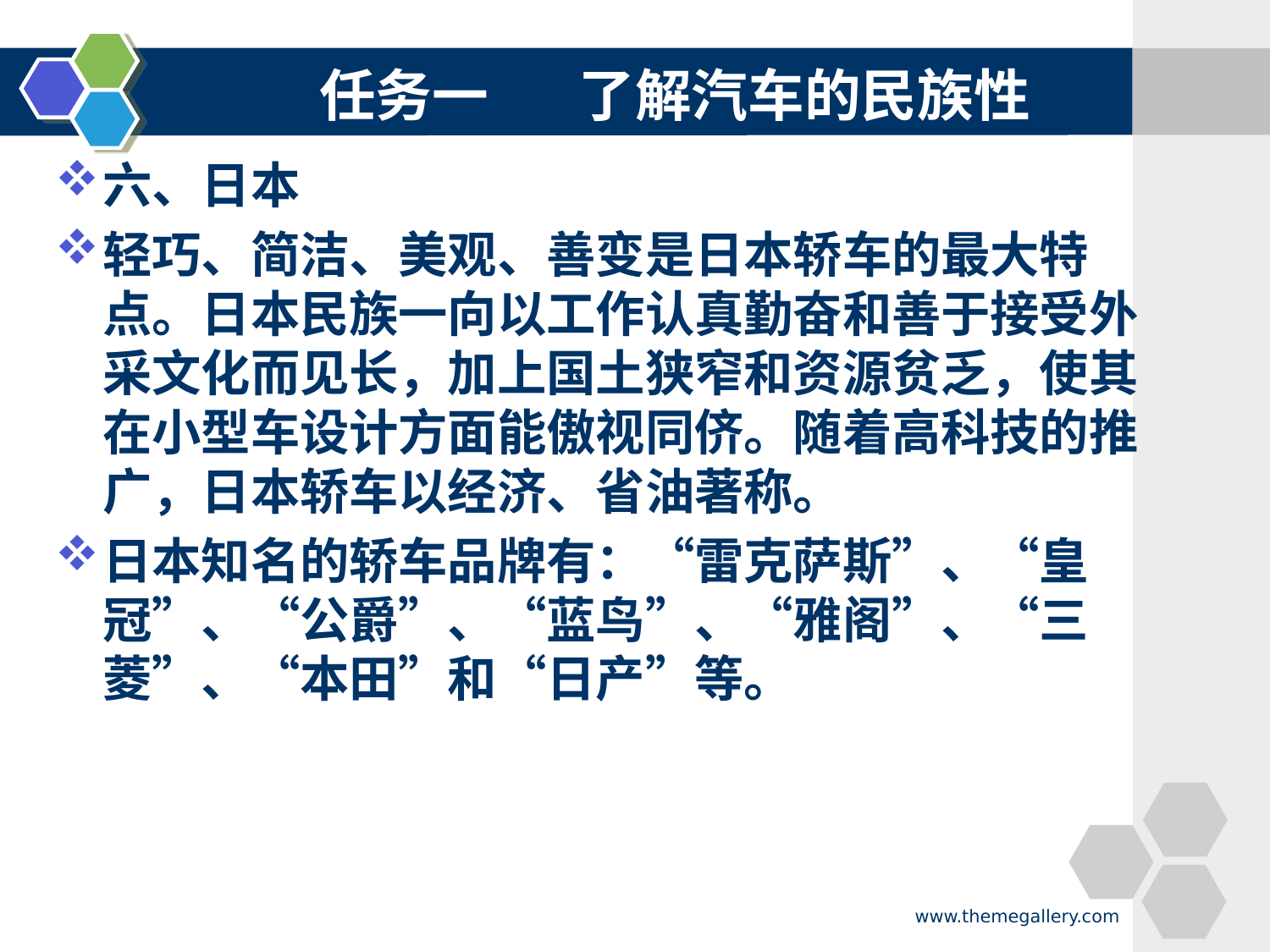

#
任务一       了解汽车的民族性
六、日本
轻巧、简洁、美观、善变是日本轿车的最大特点。日本民族一向以工作认真勤奋和善于接受外采文化而见长，加上国土狭窄和资源贫乏，使其在小型车设计方面能傲视同侪。随着高科技的推广，日本轿车以经济、省油著称。
日本知名的轿车品牌有：“雷克萨斯”、“皇冠”、“公爵”、“蓝鸟”、“雅阁”、“三菱”、“本田”和“日产”等。
www.themegallery.com